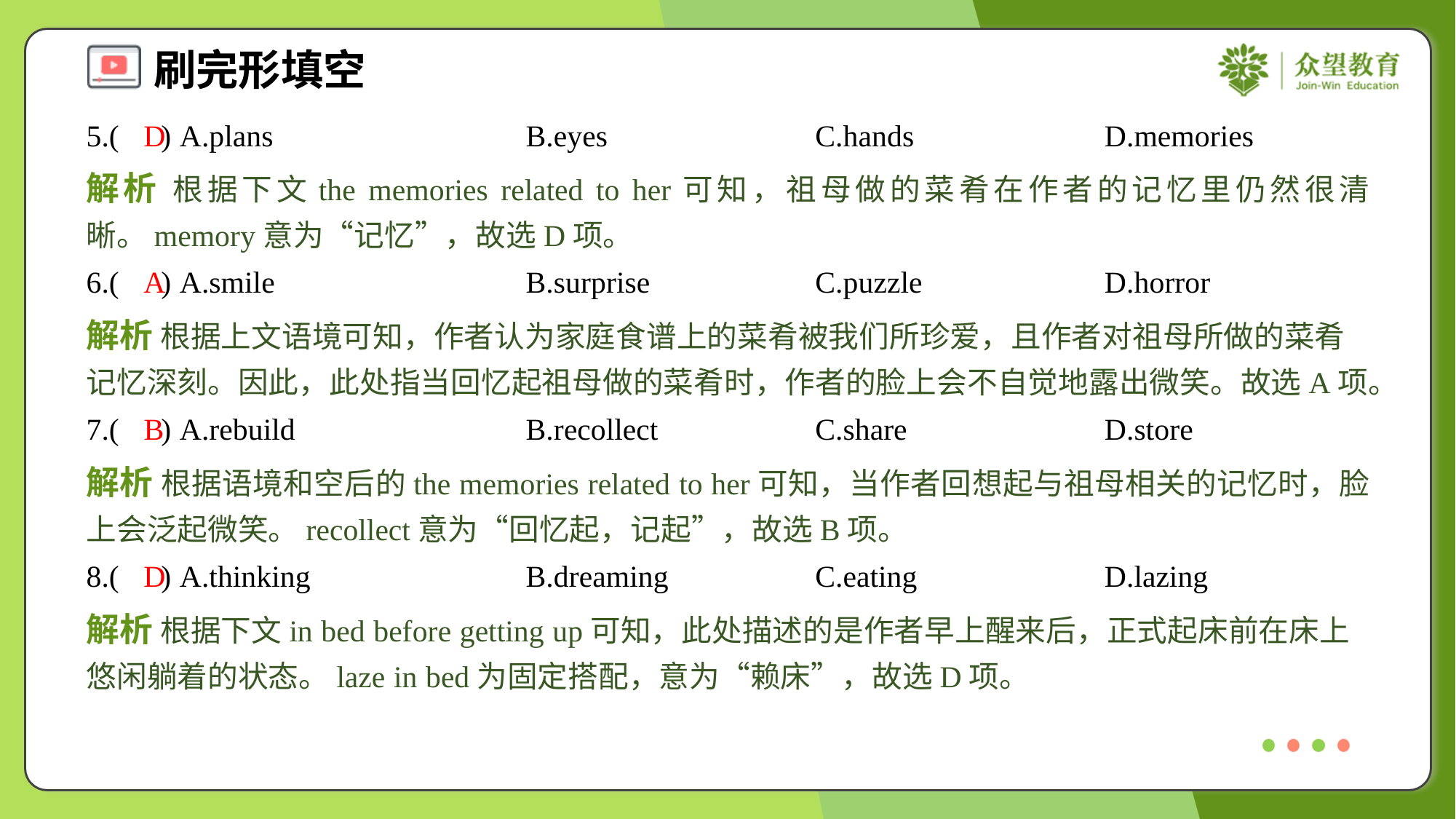

5.(     ) A.plans	B.eyes	C.hands	D.memories
D
解析 根据下文the memories related to her可知，祖母做的菜肴在作者的记忆里仍然很清晰。memory意为“记忆”，故选D项。
6.(     ) A.smile	B.surprise	C.puzzle	D.horror
A
解析 根据上文语境可知，作者认为家庭食谱上的菜肴被我们所珍爱，且作者对祖母所做的菜肴记忆深刻。因此，此处指当回忆起祖母做的菜肴时，作者的脸上会不自觉地露出微笑。故选A项。
7.(     ) A.rebuild	B.recollect	C.share	D.store
B
解析 根据语境和空后的the memories related to her可知，当作者回想起与祖母相关的记忆时，脸上会泛起微笑。recollect意为“回忆起，记起”，故选B项。
8.(     ) A.thinking	B.dreaming	C.eating	D.lazing
D
解析 根据下文in bed before getting up可知，此处描述的是作者早上醒来后，正式起床前在床上悠闲躺着的状态。laze in bed为固定搭配，意为“赖床”，故选D项。